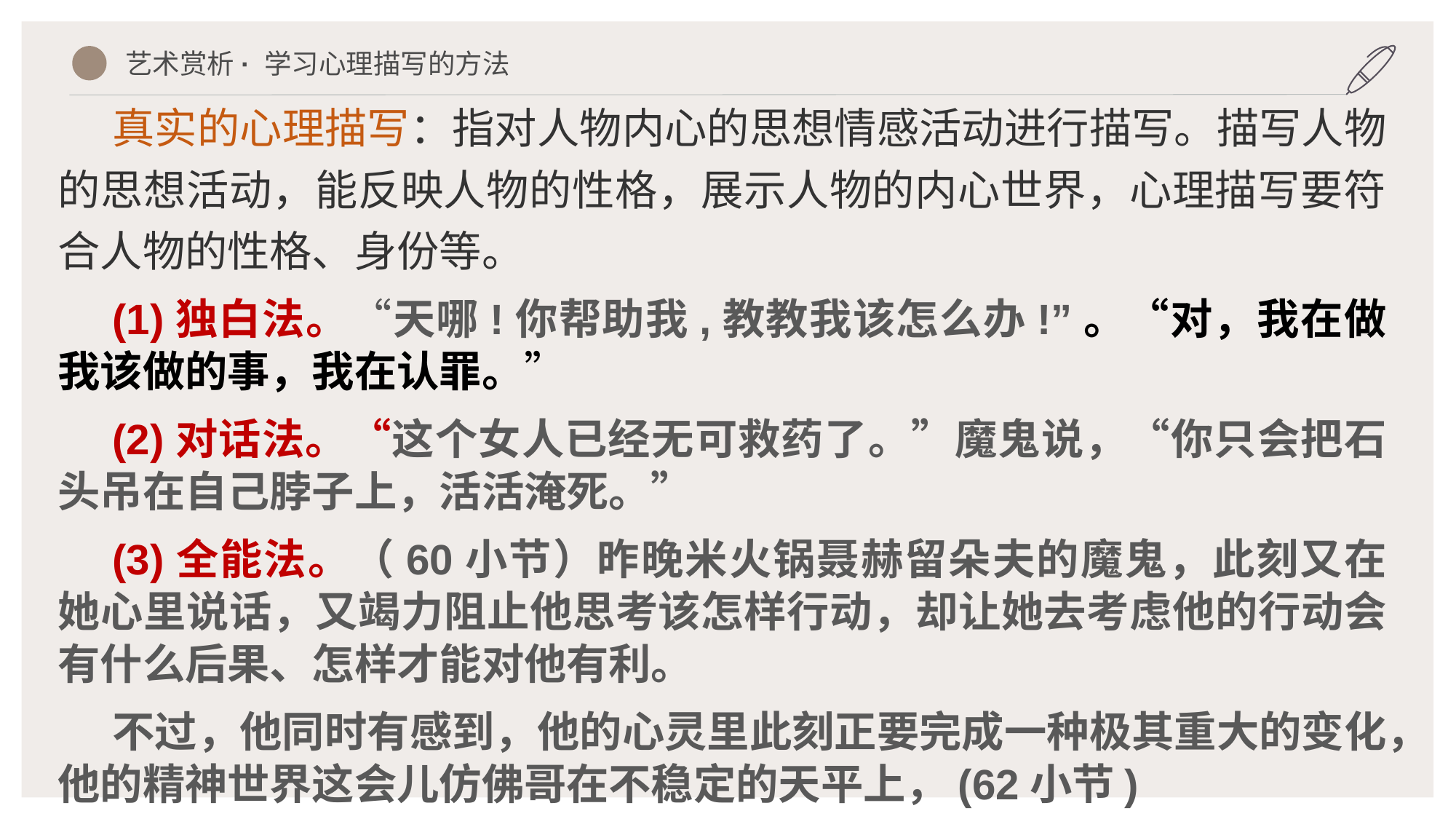

艺术赏析· 学习心理描写的方法

真实的心理描写：指对人物内心的思想情感活动进行描写。描写人物的思想活动，能反映人物的性格，展示人物的内心世界，心理描写要符合人物的性格、身份等。
(1)独白法。“天哪!你帮助我,教教我该怎么办!”。“对，我在做我该做的事，我在认罪。”
(2)对话法。“这个女人已经无可救药了。”魔鬼说，“你只会把石头吊在自己脖子上，活活淹死。”
(3)全能法。（60小节）昨晚米火锅聂赫留朵夫的魔鬼，此刻又在她心里说话，又竭力阻止他思考该怎样行动，却让她去考虑他的行动会有什么后果、怎样才能对他有利。
不过，他同时有感到，他的心灵里此刻正要完成一种极其重大的变化，他的精神世界这会儿仿佛哥在不稳定的天平上，(62小节)